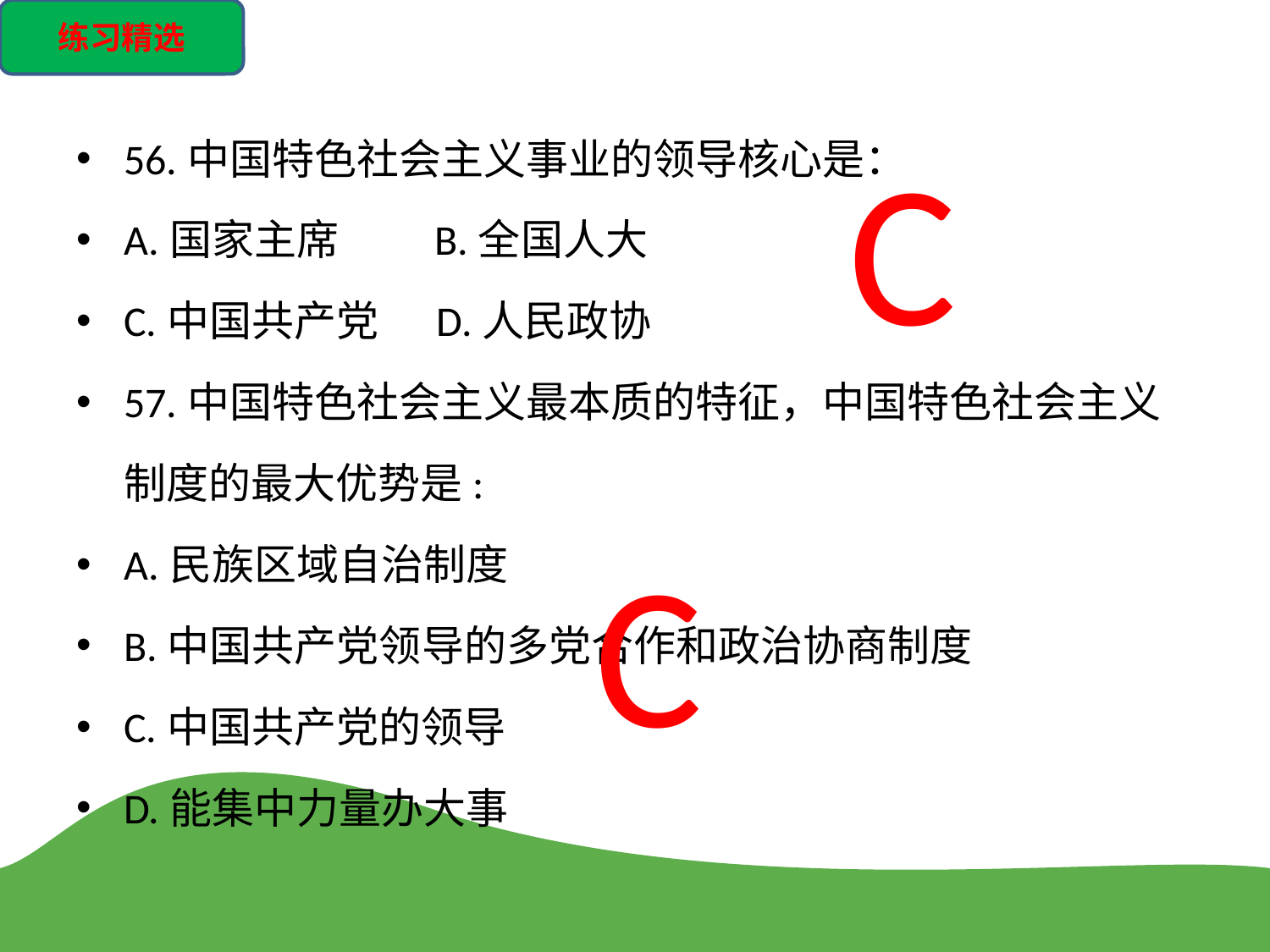

练习精选
56.中国特色社会主义事业的领导核心是：
A.国家主席         B.全国人大
C.中国共产党     D.人民政协
57.中国特色社会主义最本质的特征，中国特色社会主义制度的最大优势是:
A.民族区域自治制度
B.中国共产党领导的多党合作和政治协商制度
C.中国共产党的领导
D.能集中力量办大事

C
C